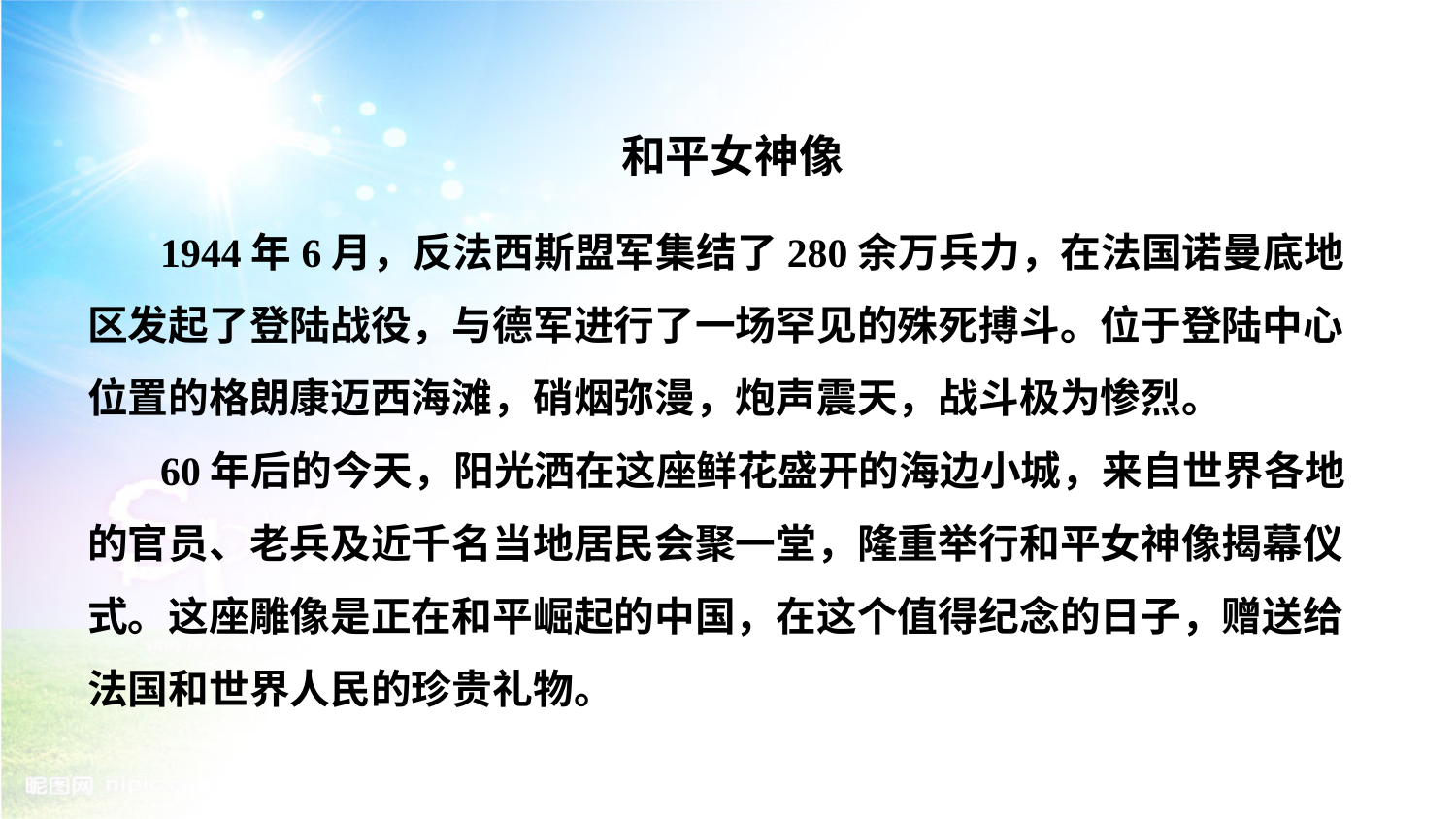

和平女神像
1944年6月，反法西斯盟军集结了280余万兵力，在法国诺曼底地区发起了登陆战役，与德军进行了一场罕见的殊死搏斗。位于登陆中心位置的格朗康迈西海滩，硝烟弥漫，炮声震天，战斗极为惨烈。
60年后的今天，阳光洒在这座鲜花盛开的海边小城，来自世界各地的官员、老兵及近千名当地居民会聚一堂，隆重举行和平女神像揭幕仪式。这座雕像是正在和平崛起的中国，在这个值得纪念的日子，赠送给法国和世界人民的珍贵礼物。